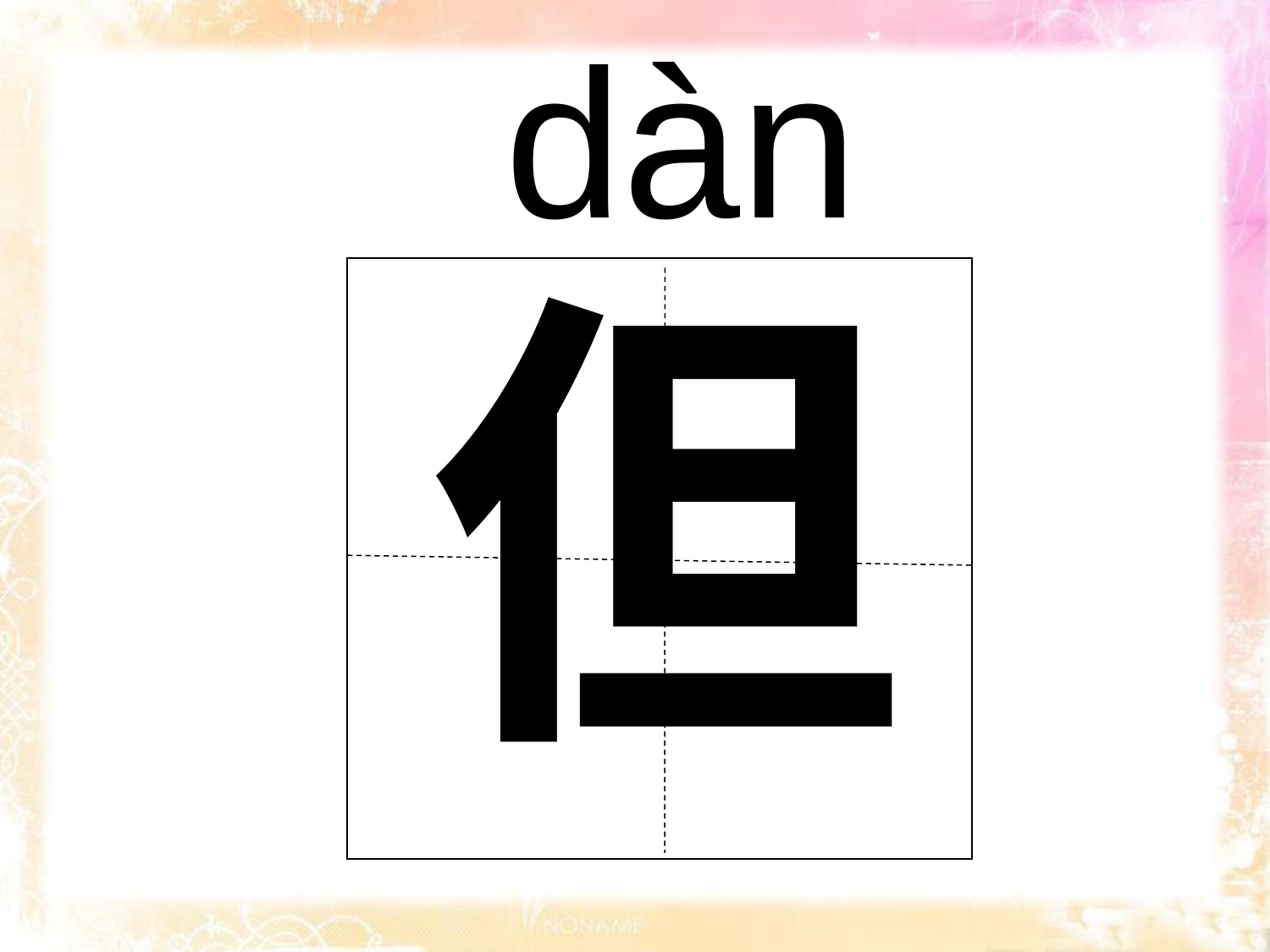

dàn
但
|  |
| --- |